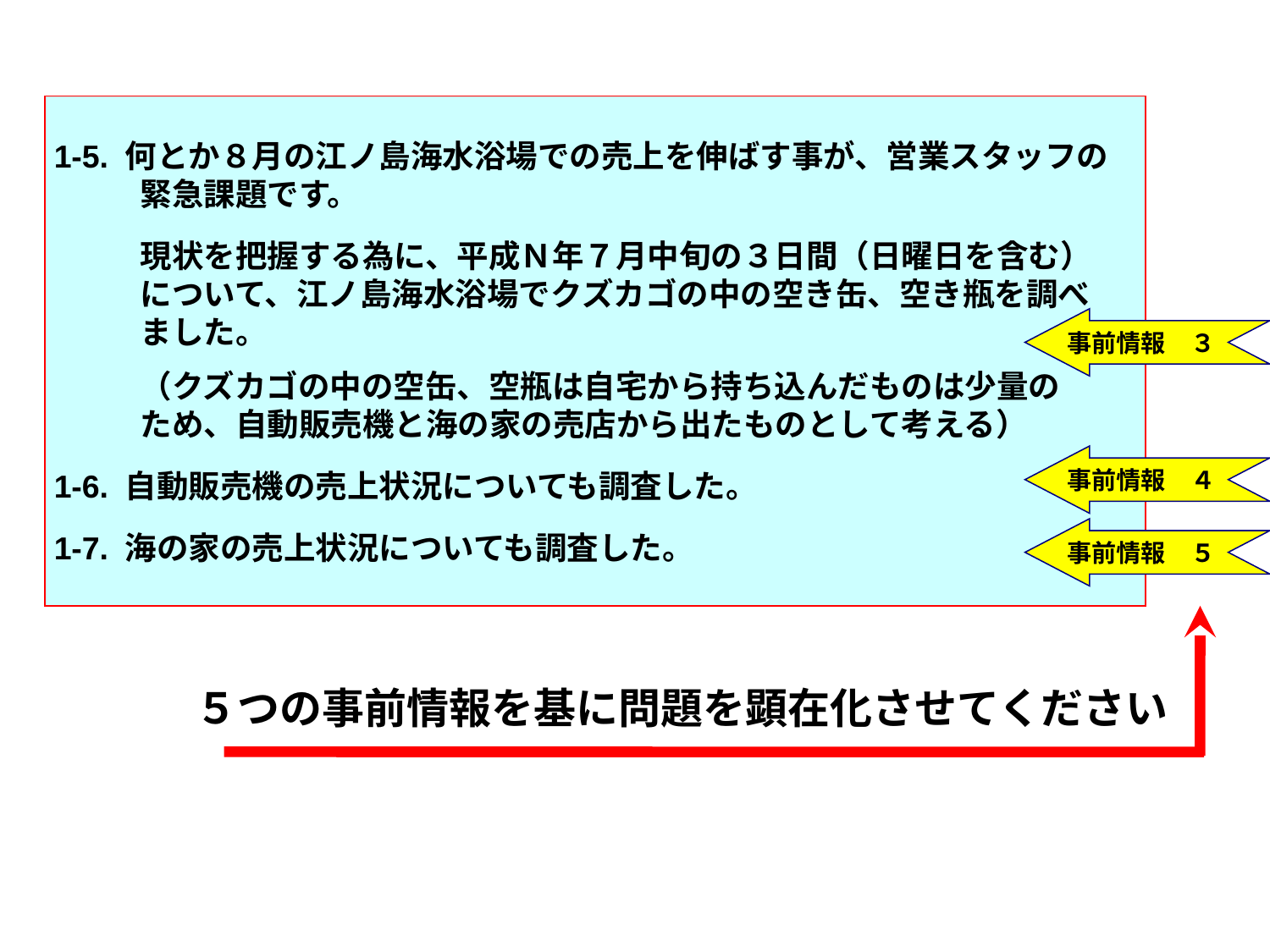

1-5. 何とか８月の江ノ島海水浴場での売上を伸ばす事が、営業スタッフの
　　　緊急課題です。
　　　現状を把握する為に、平成Ｎ年７月中旬の３日間（日曜日を含む）
　　　について、江ノ島海水浴場でクズカゴの中の空き缶、空き瓶を調べ
　　　ました。
　　　（クズカゴの中の空缶、空瓶は自宅から持ち込んだものは少量の
　　　ため、自動販売機と海の家の売店から出たものとして考える）
 1-6. 自動販売機の売上状況についても調査した。
 1-7. 海の家の売上状況についても調査した。
事前情報　３
事前情報　４
事前情報　５

５つの事前情報を基に問題を顕在化させてください